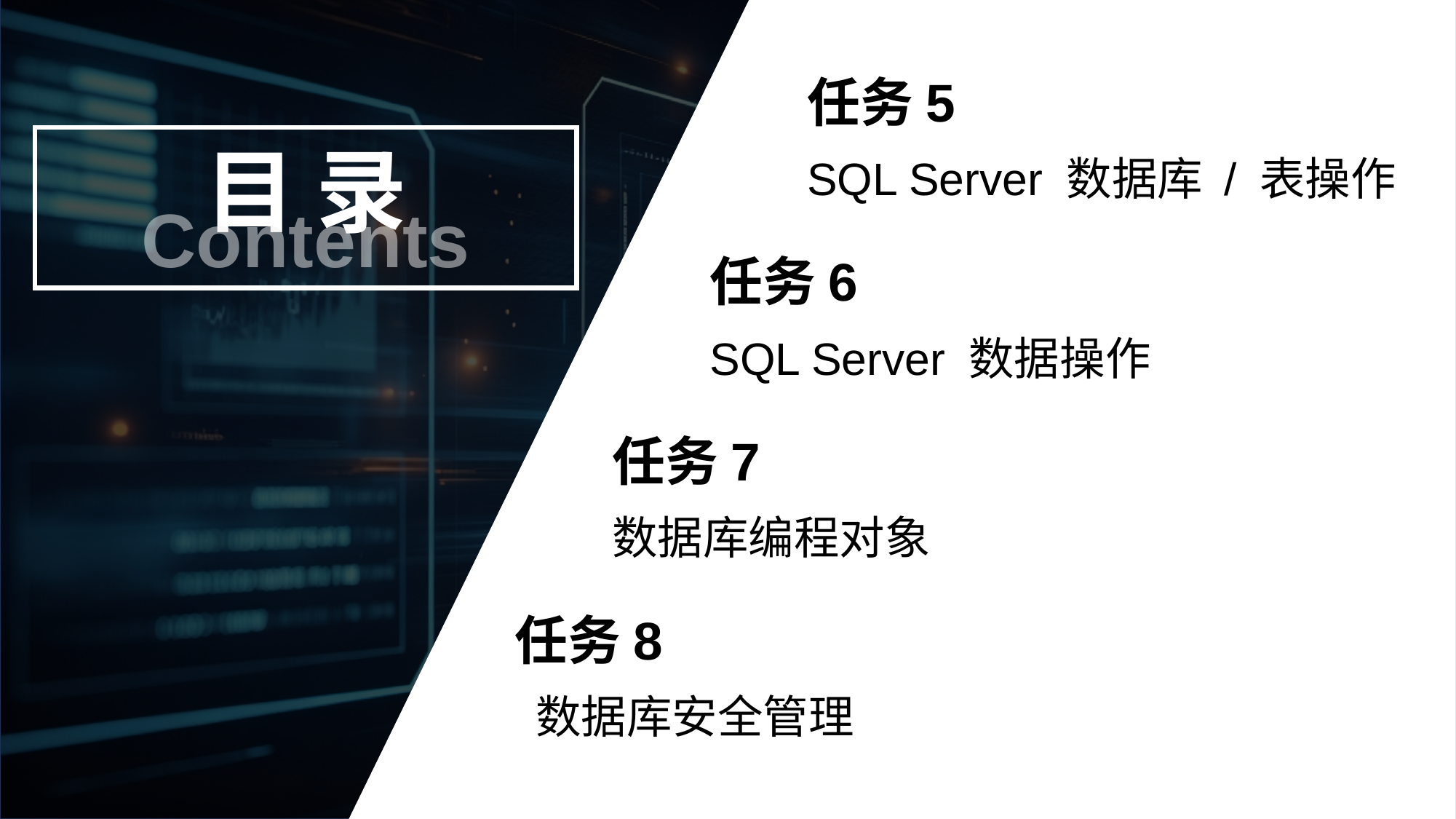

任务5
SQL Server 数据库 / 表操作
任务6
SQL Server 数据操作
任务7
数据库编程对象
任务8
 数据库安全管理